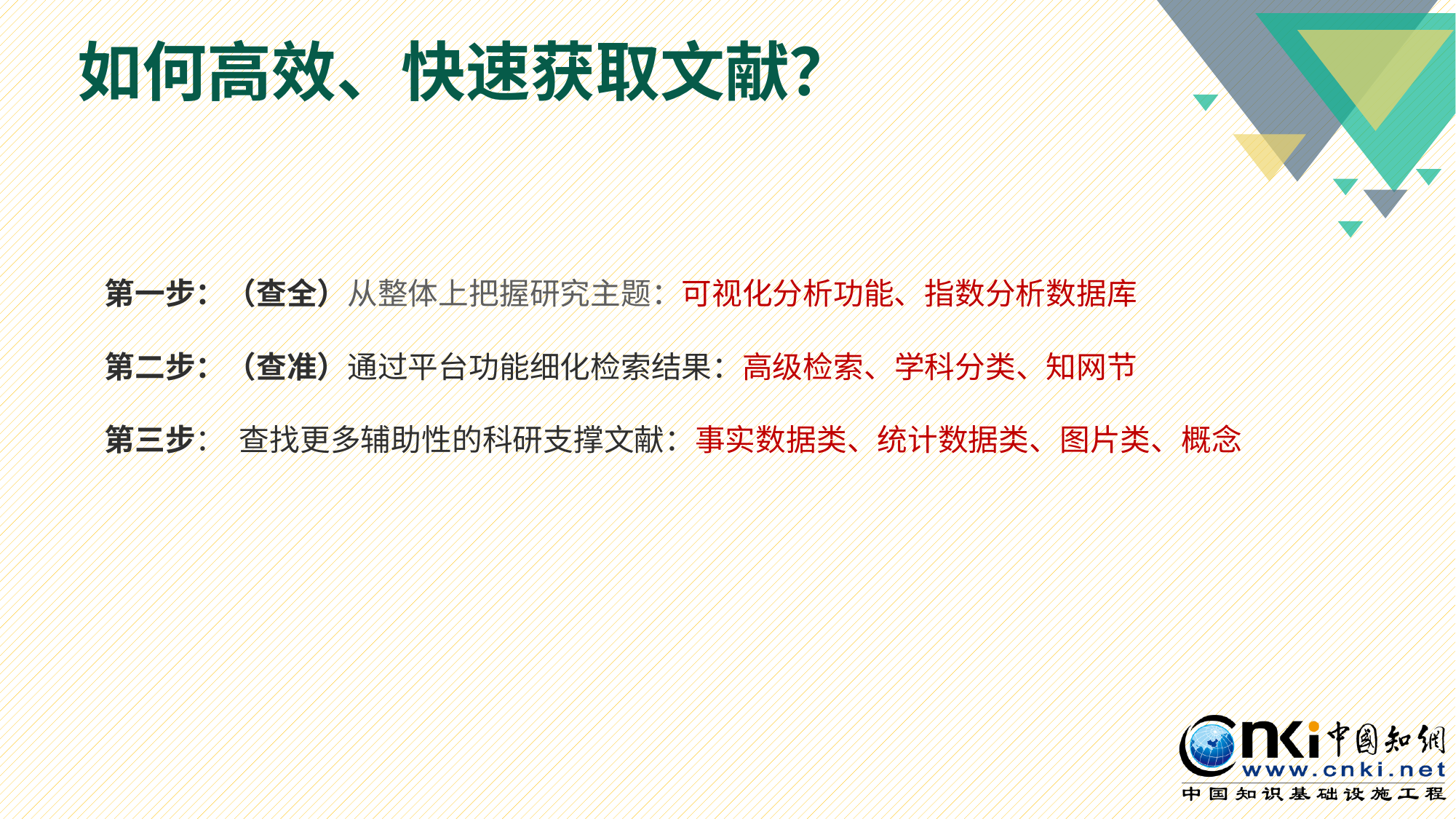

# 如何高效、快速获取文献？
第一步：（查全）从整体上把握研究主题：可视化分析功能、指数分析数据库

第二步：（查准）通过平台功能细化检索结果：高级检索、学科分类、知网节

第三步：  查找更多辅助性的科研支撑文献：事实数据类、统计数据类、图片类、概念